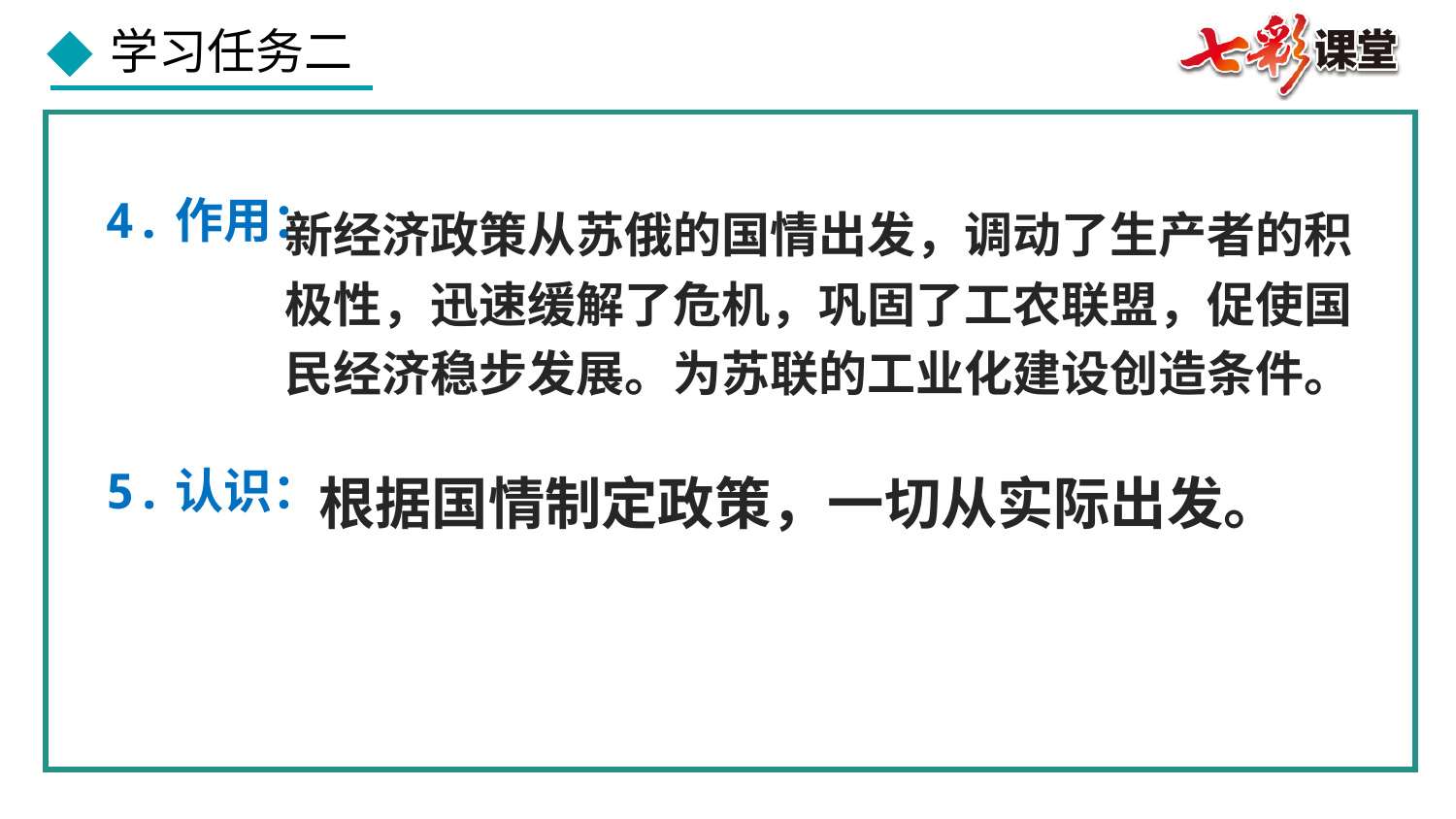

新经济政策从苏俄的国情出发，调动了生产者的积极性，迅速缓解了危机，巩固了工农联盟，促使国民经济稳步发展。为苏联的工业化建设创造条件。
4.作用：
5.认识：
根据国情制定政策，一切从实际出发。